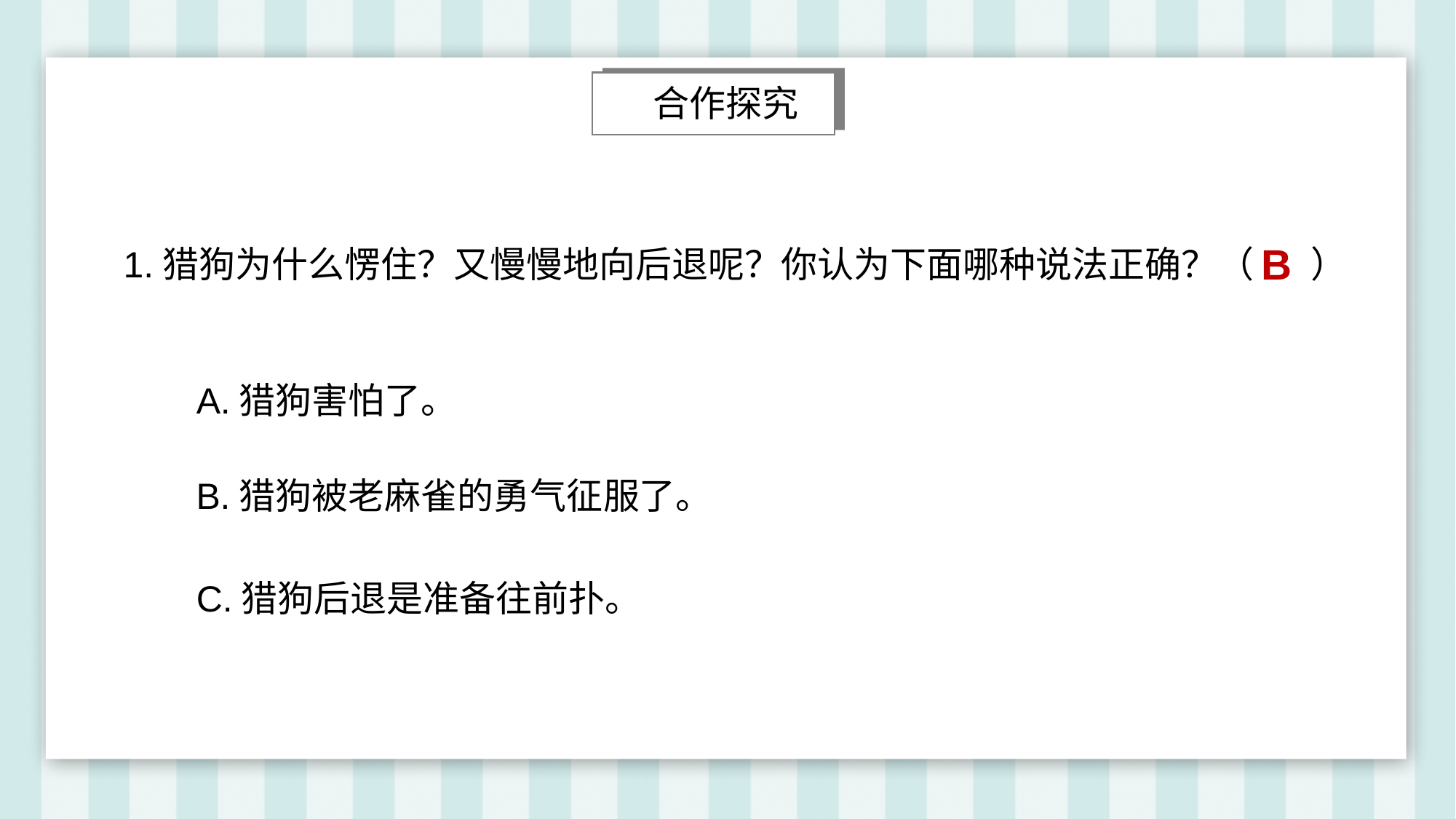

合作探究
1.猎狗为什么愣住？又慢慢地向后退呢？你认为下面哪种说法正确？（       ）
B
A.猎狗害怕了。
B.猎狗被老麻雀的勇气征服了。
C.猎狗后退是准备往前扑。